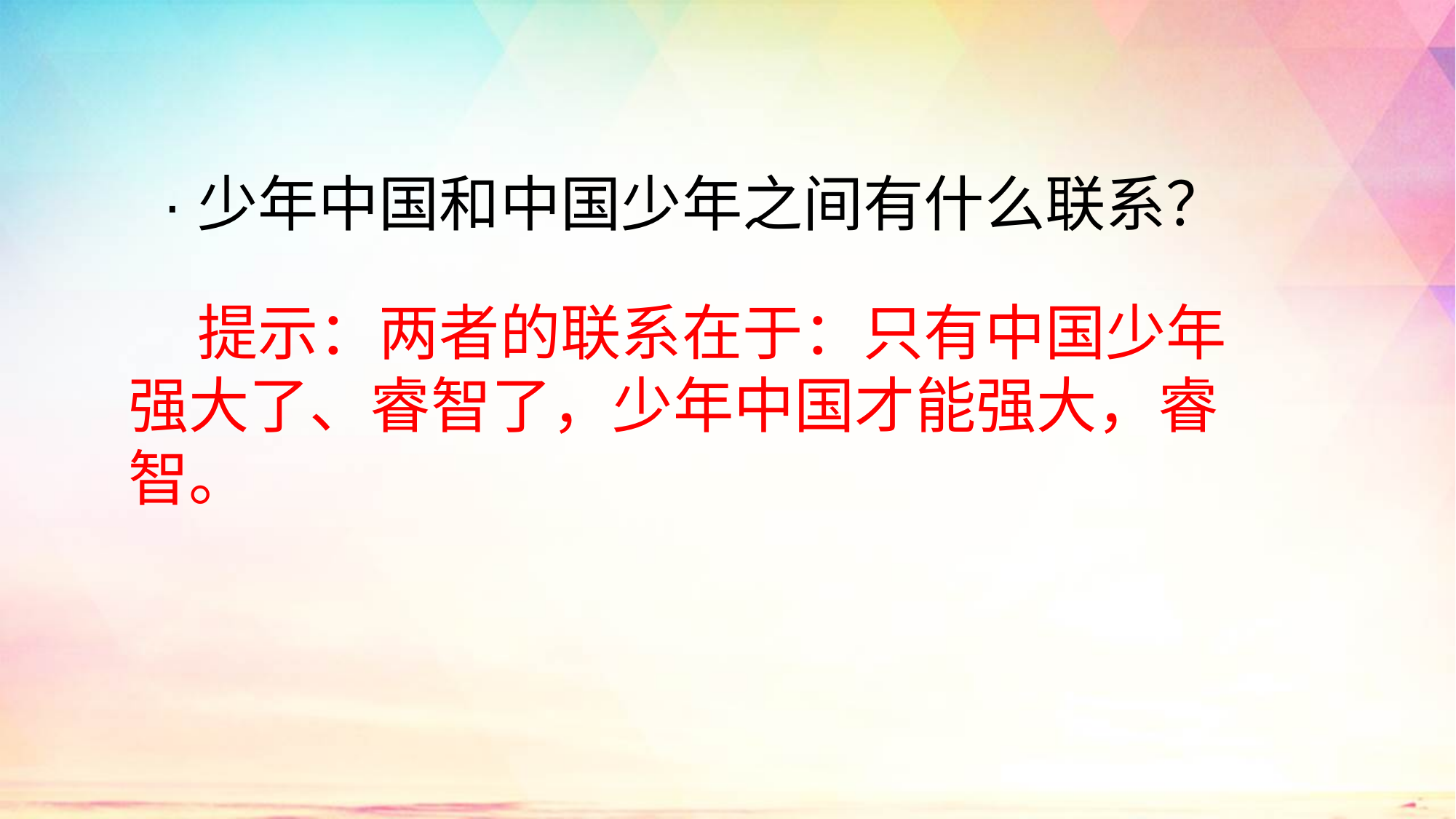

·少年中国和中国少年之间有什么联系？
    提示：两者的联系在于：只有中国少年强大了、睿智了，少年中国才能强大，睿智。